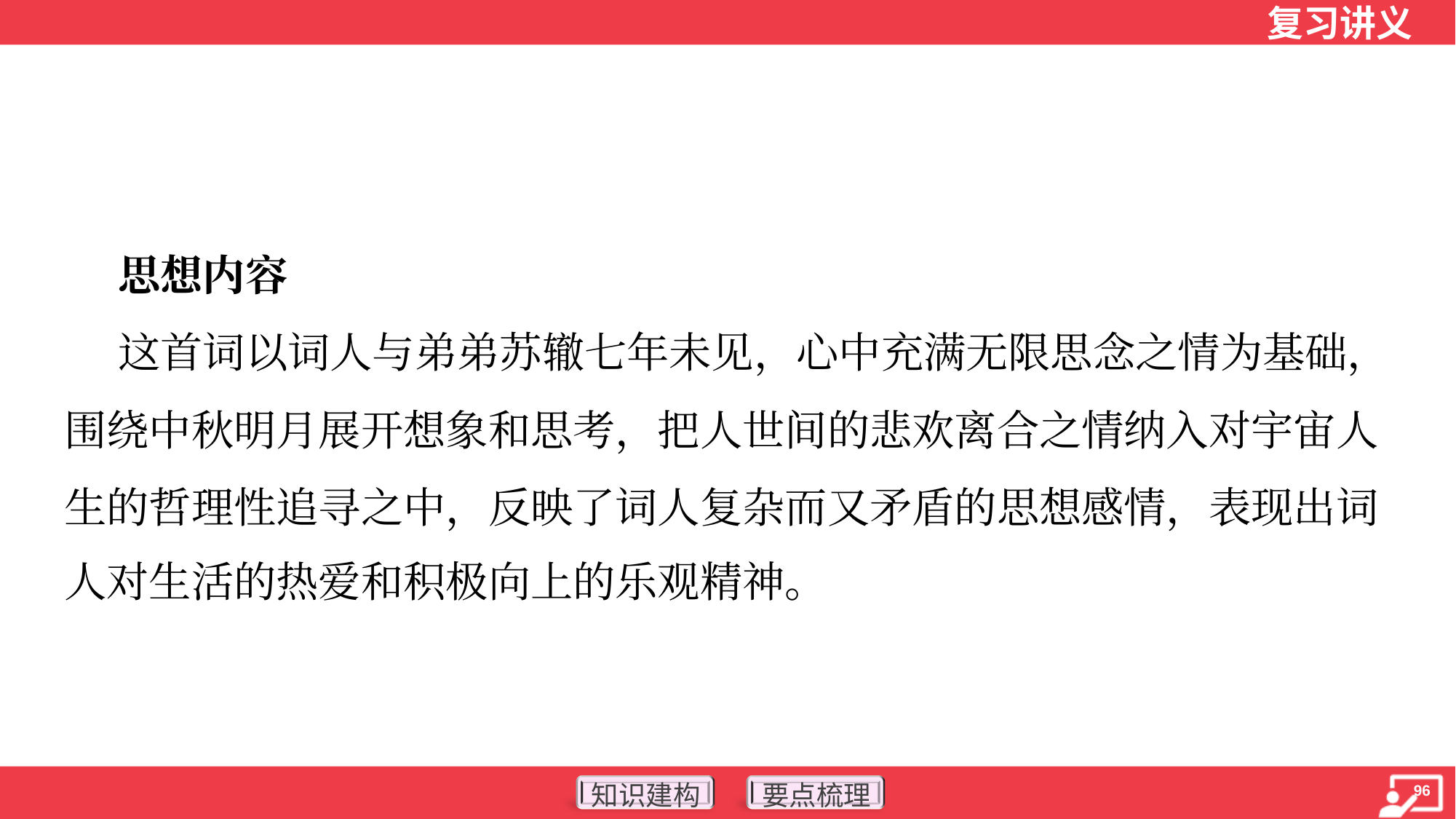

思想内容
    这首词以词人与弟弟苏辙七年未见，心中充满无限思念之情为基础，
围绕中秋明月展开想象和思考，把人世间的悲欢离合之情纳入对宇宙人
生的哲理性追寻之中，反映了词人复杂而又矛盾的思想感情，表现出词
人对生活的热爱和积极向上的乐观精神。